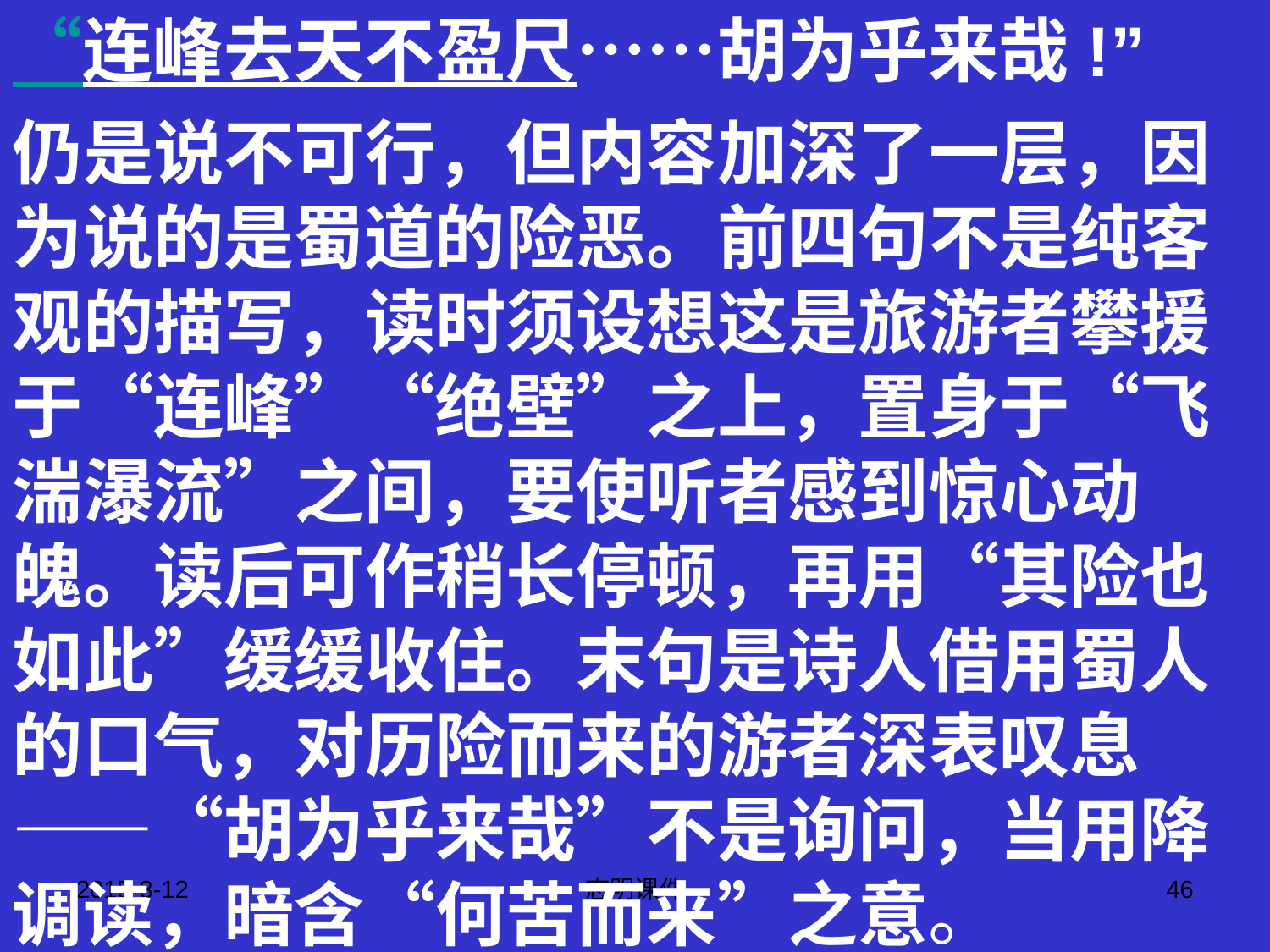

“连峰去天不盈尺……胡为乎来哉!”
仍是说不可行，但内容加深了一层，因为说的是蜀道的险恶。前四句不是纯客观的描写，读时须设想这是旅游者攀援于“连峰”“绝壁”之上，置身于“飞湍瀑流”之间，要使听者感到惊心动魄。读后可作稍长停顿，再用“其险也如此”缓缓收住。末句是诗人借用蜀人的口气，对历险而来的游者深表叹息——“胡为乎来哉”不是询问，当用降调读，暗含“何苦而来”之意。

2015-3-12
志明课件
46